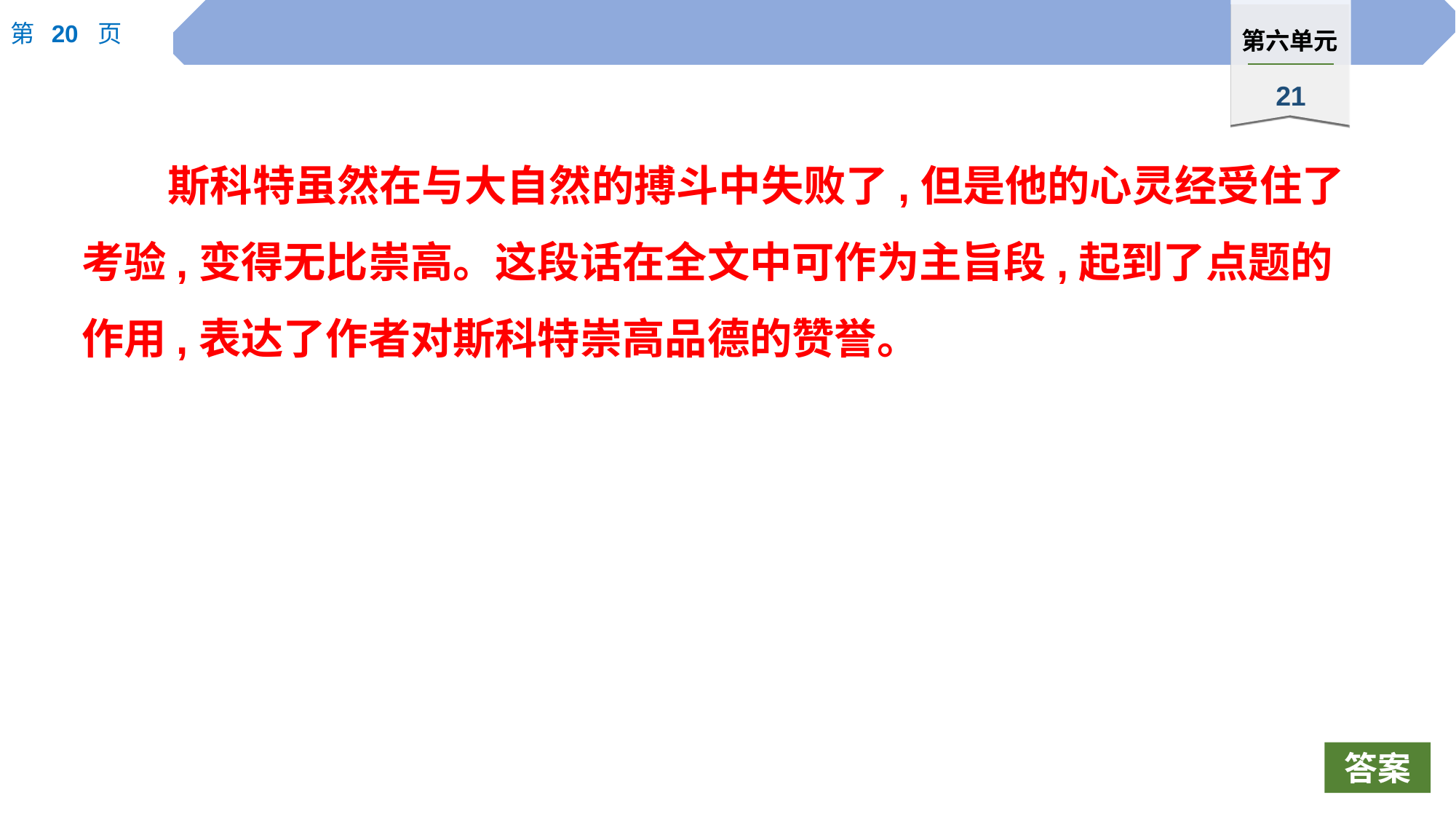

斯科特虽然在与大自然的搏斗中失败了,但是他的心灵经受住了考验,变得无比崇高。这段话在全文中可作为主旨段,起到了点题的作用,表达了作者对斯科特崇高品德的赞誉。
答案